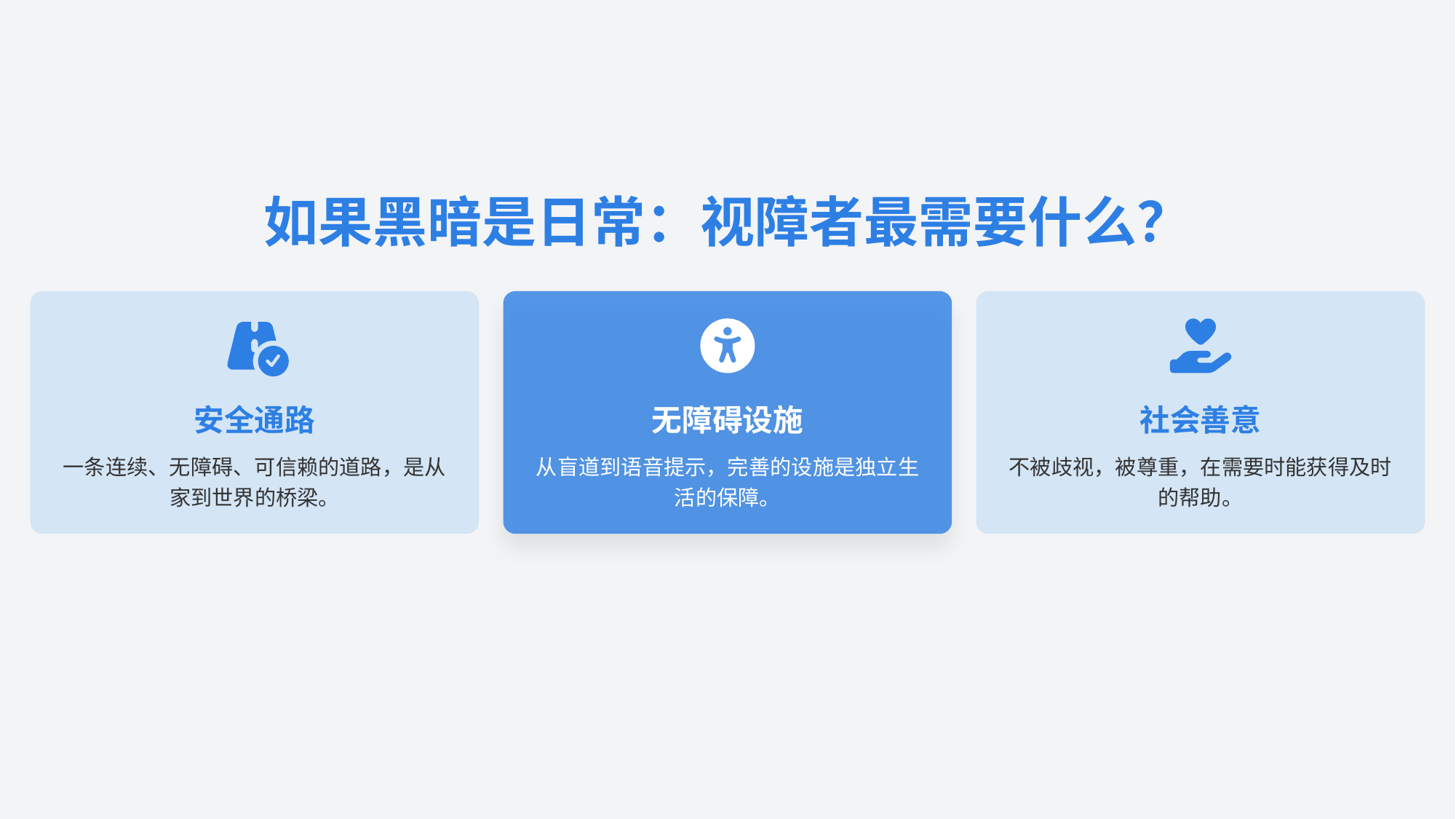

如果黑暗是日常：视障者最需要什么？

安全通路
无障碍设施
社会善意
一条连续、无障碍、可信赖的道路，是从家到世界的桥梁。
从盲道到语音提示，完善的设施是独立生活的保障。
不被歧视，被尊重，在需要时能获得及时的帮助。